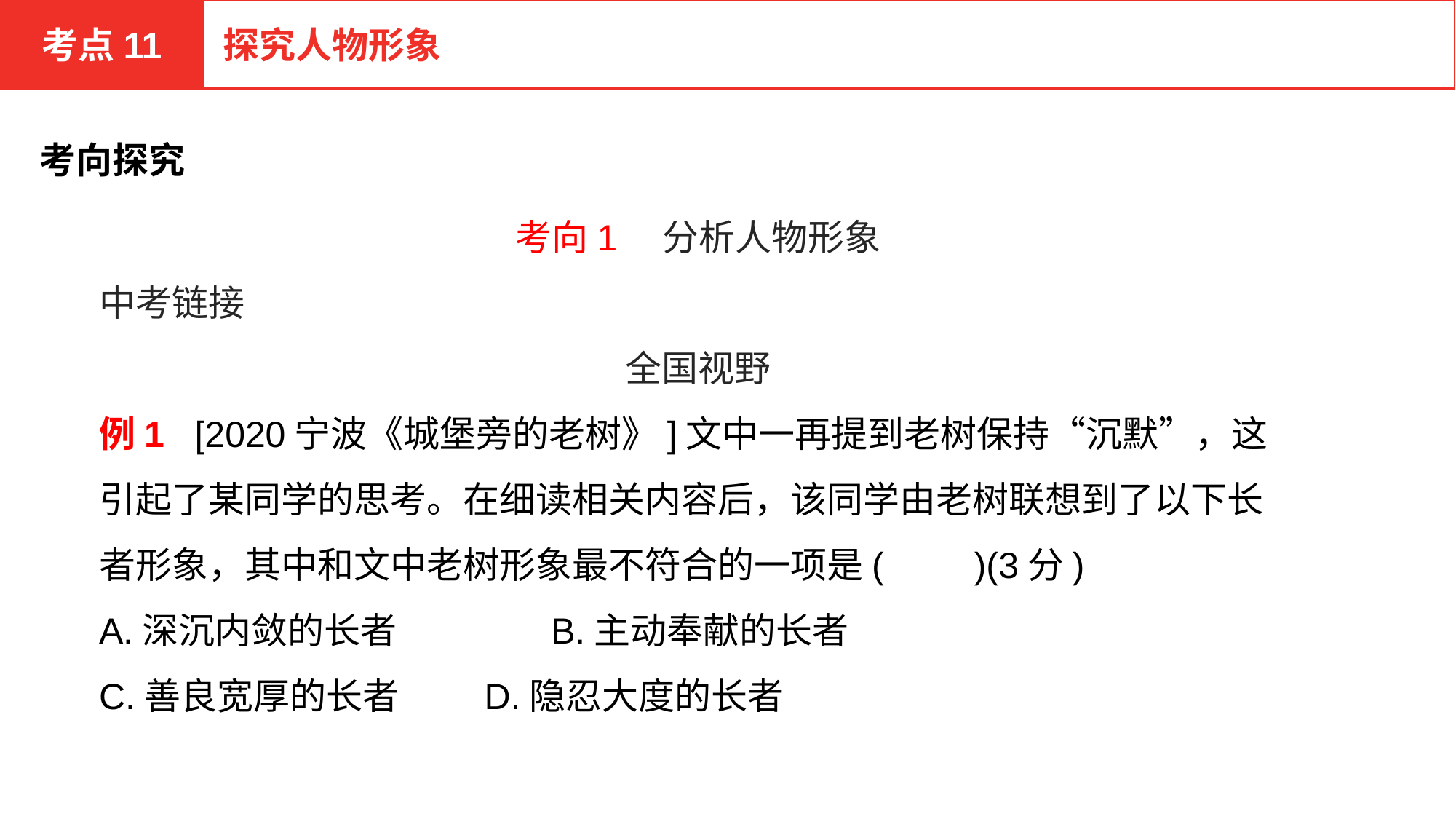

考点11
探究人物形象
考向探究
考向1　分析人物形象
中考链接
全国视野
例1   [2020宁波《城堡旁的老树》]文中一再提到老树保持“沉默”，这引起了某同学的思考。在细读相关内容后，该同学由老树联想到了以下长者形象，其中和文中老树形象最不符合的一项是(　　)(3分)
A.深沉内敛的长者　　　　B.主动奉献的长者
C.善良宽厚的长者	      D.隐忍大度的长者